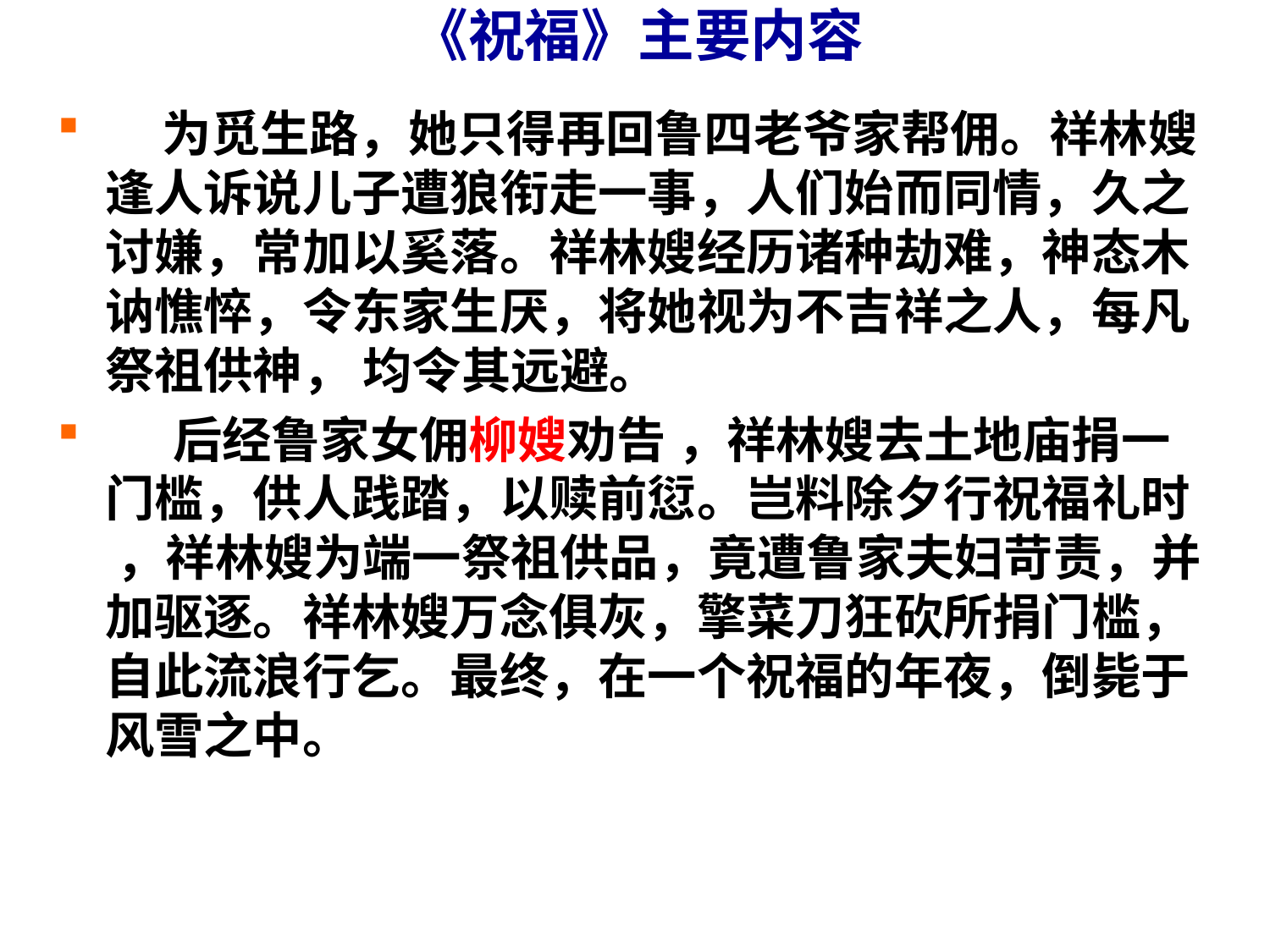

# 《祝福》主要内容
    为觅生路，她只得再回鲁四老爷家帮佣。祥林嫂逢人诉说儿子遭狼衔走一事，人们始而同情，久之讨嫌，常加以奚落。祥林嫂经历诸种劫难，神态木讷憔悴，令东家生厌，将她视为不吉祥之人，每凡祭祖供神， 均令其远避。
     后经鲁家女佣柳嫂劝告 ，祥林嫂去土地庙捐一门槛，供人践踏，以赎前愆。岂料除夕行祝福礼时 ，祥林嫂为端一祭祖供品，竟遭鲁家夫妇苛责，并加驱逐。祥林嫂万念俱灰，擎菜刀狂砍所捐门槛，自此流浪行乞。最终，在一个祝福的年夜，倒毙于风雪之中。